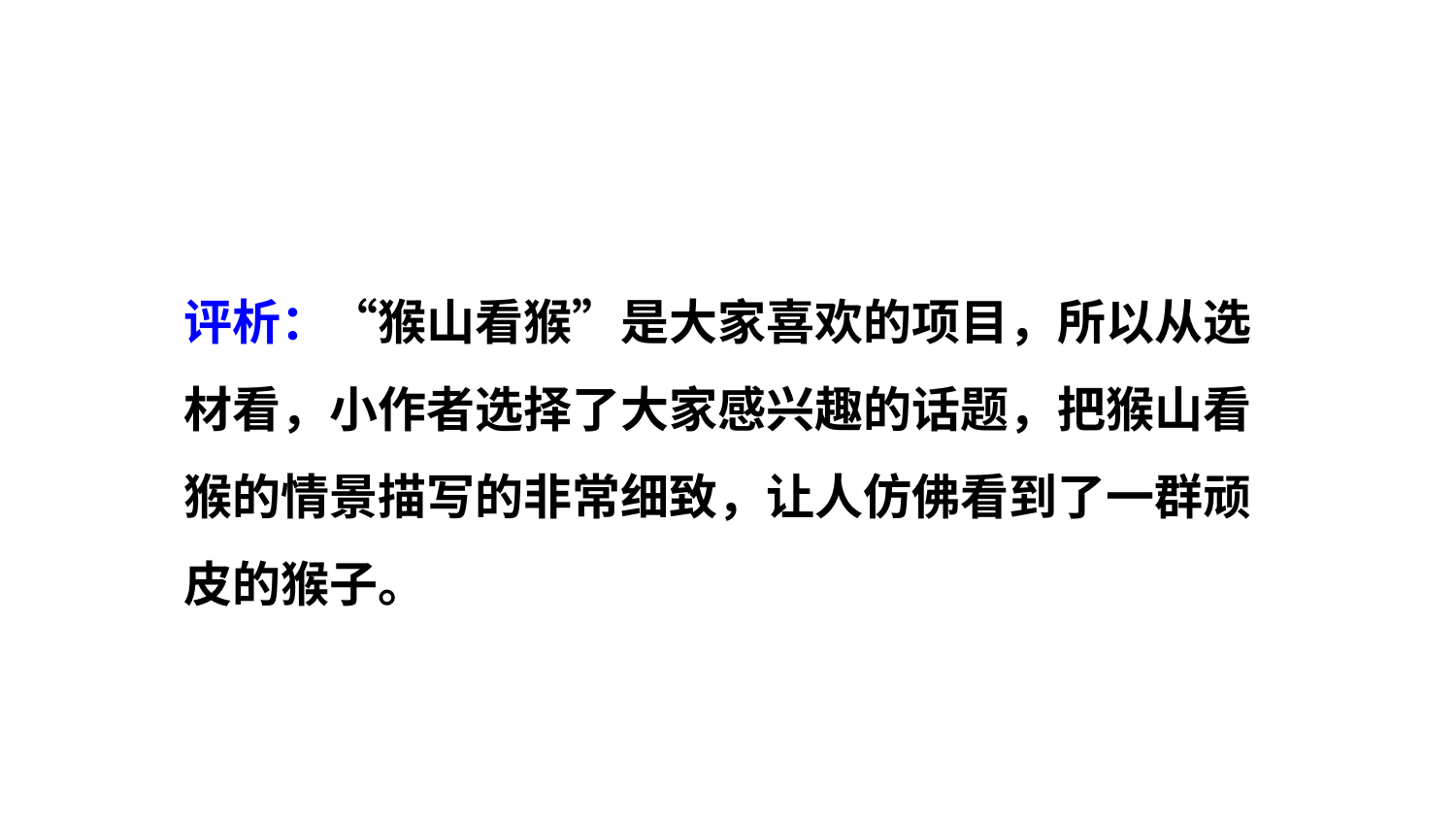

评析：“猴山看猴”是大家喜欢的项目，所以从选材看，小作者选择了大家感兴趣的话题，把猴山看猴的情景描写的非常细致，让人仿佛看到了一群顽皮的猴子。